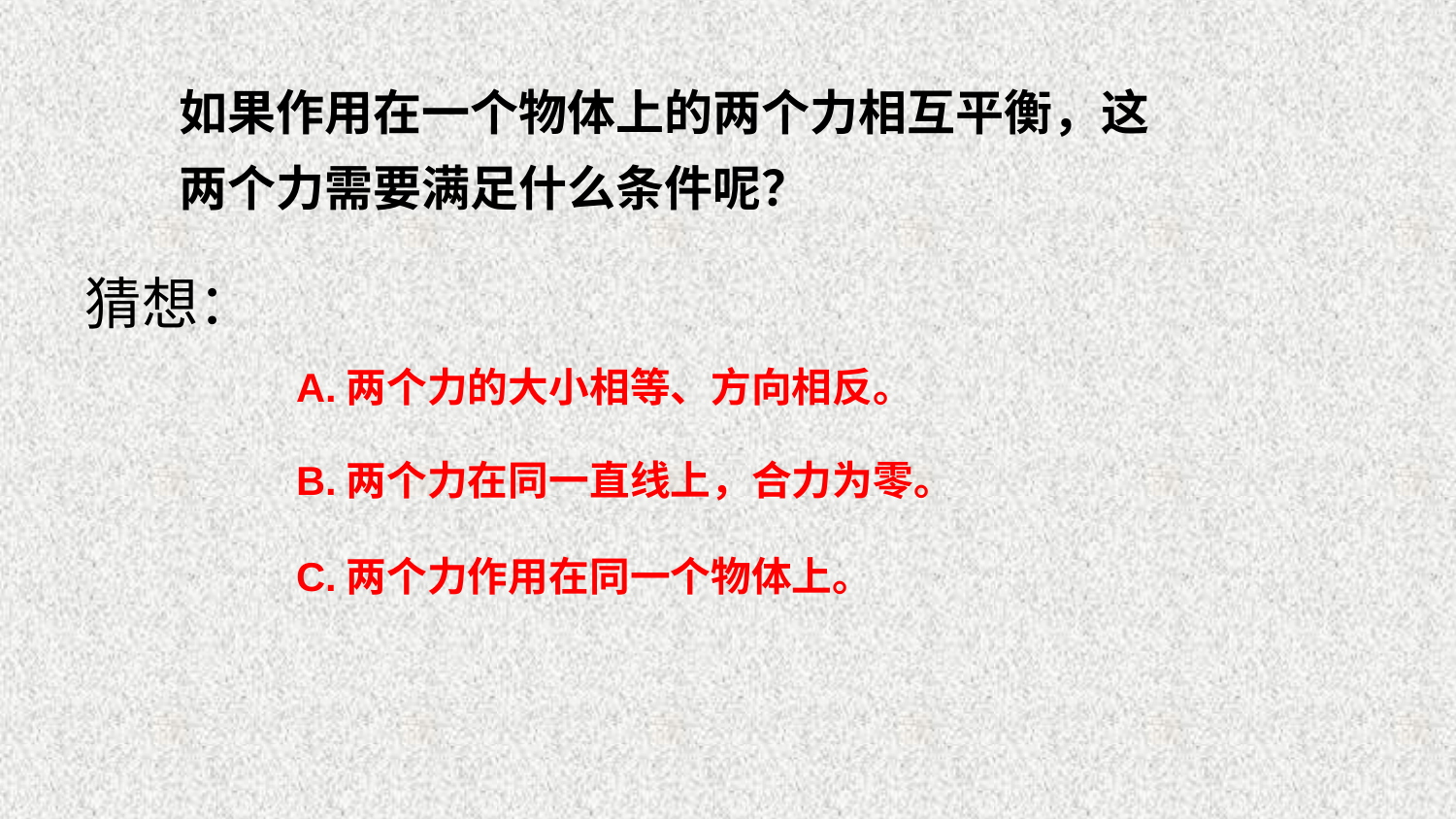

如果作用在一个物体上的两个力相互平衡，这两个力需要满足什么条件呢？
猜想：
A.两个力的大小相等、方向相反。
B.两个力在同一直线上，合力为零。
C.两个力作用在同一个物体上。